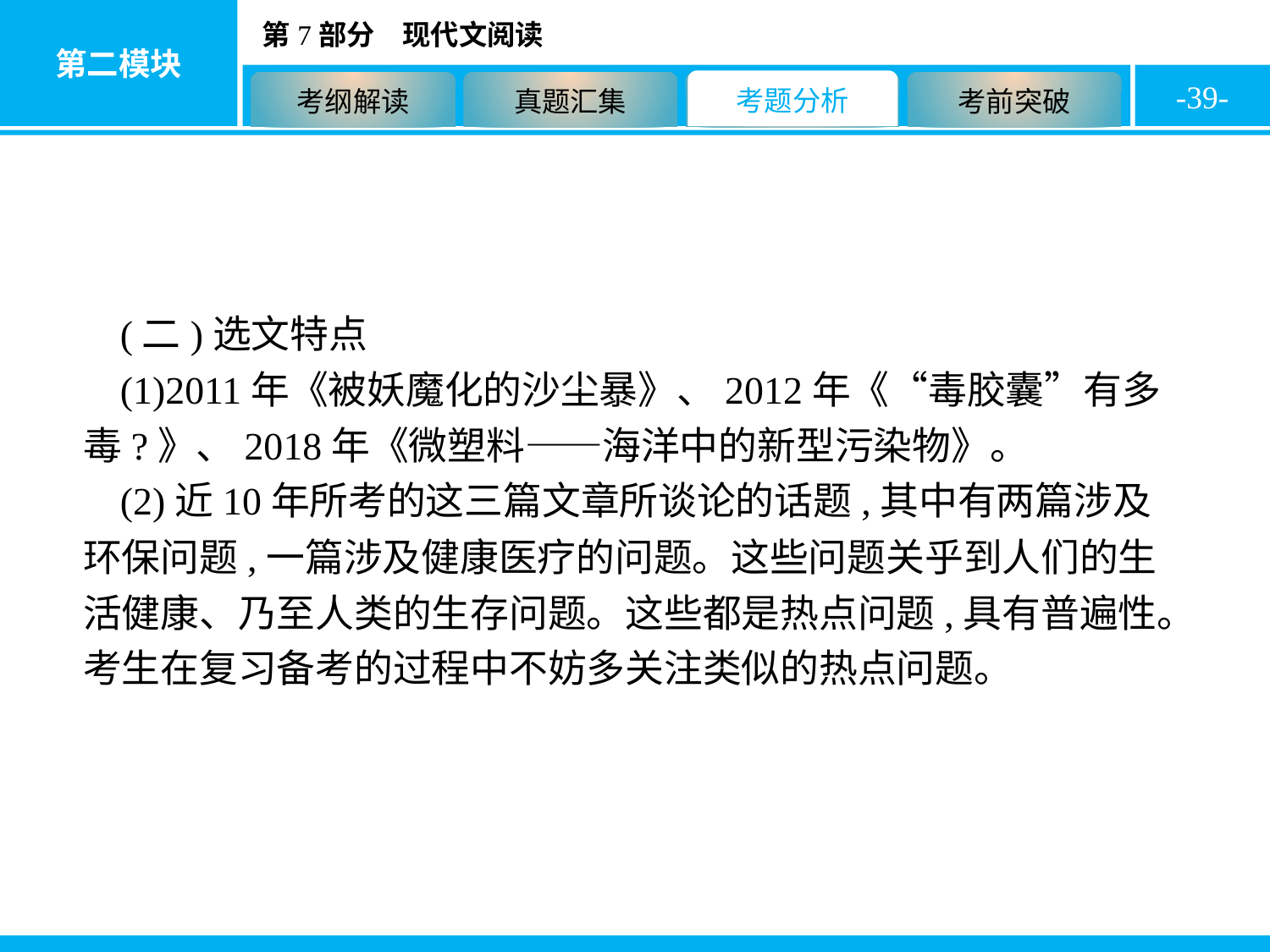

-39-
(二)选文特点
(1)2011年《被妖魔化的沙尘暴》、2012年《“毒胶囊”有多毒?》、2018年《微塑料——海洋中的新型污染物》。
(2)近10年所考的这三篇文章所谈论的话题,其中有两篇涉及环保问题,一篇涉及健康医疗的问题。这些问题关乎到人们的生活健康、乃至人类的生存问题。这些都是热点问题,具有普遍性。考生在复习备考的过程中不妨多关注类似的热点问题。